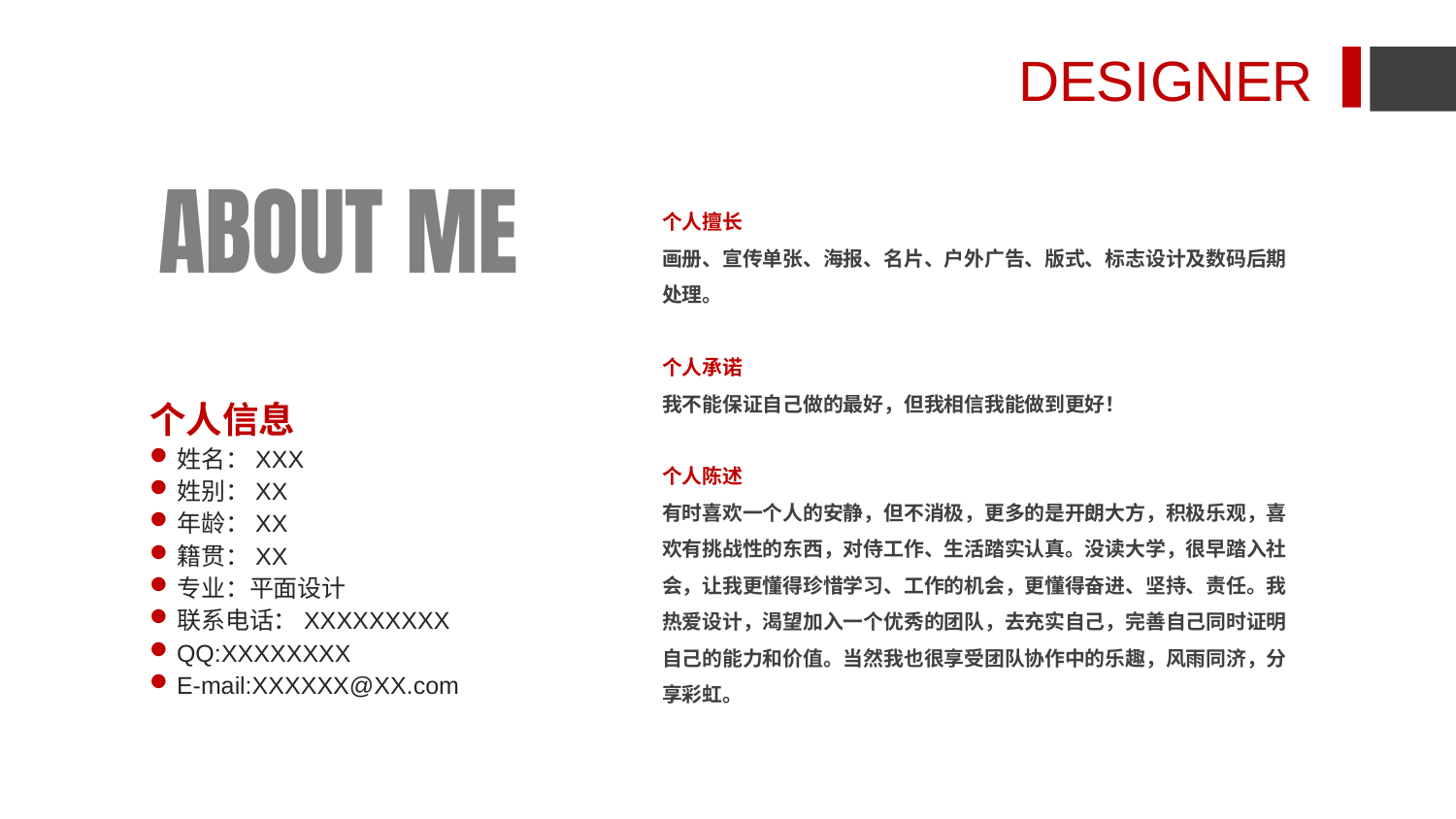

DESIGNER

ABOUT ME
个人擅长
画册、宣传单张、海报、名片、户外广告、版式、标志设计及数码后期处理。

个人承诺
我不能保证自己做的最好，但我相信我能做到更好！

个人陈述
有时喜欢一个人的安静，但不消极，更多的是开朗大方，积极乐观，喜欢有挑战性的东西，对侍工作、生活踏实认真。没读大学，很早踏入社会，让我更懂得珍惜学习、工作的机会，更懂得奋进、坚持、责任。我热爱设计，渴望加入一个优秀的团队，去充实自己，完善自己同时证明自己的能力和价值。当然我也很享受团队协作中的乐趣，风雨同济，分享彩虹。
个人信息
姓名：XXX
姓别：XX
年龄：XX
籍贯：XX
专业：平面设计
联系电话：XXXXXXXXX
QQ:XXXXXXXX
E-mail:XXXXXX@XX.com